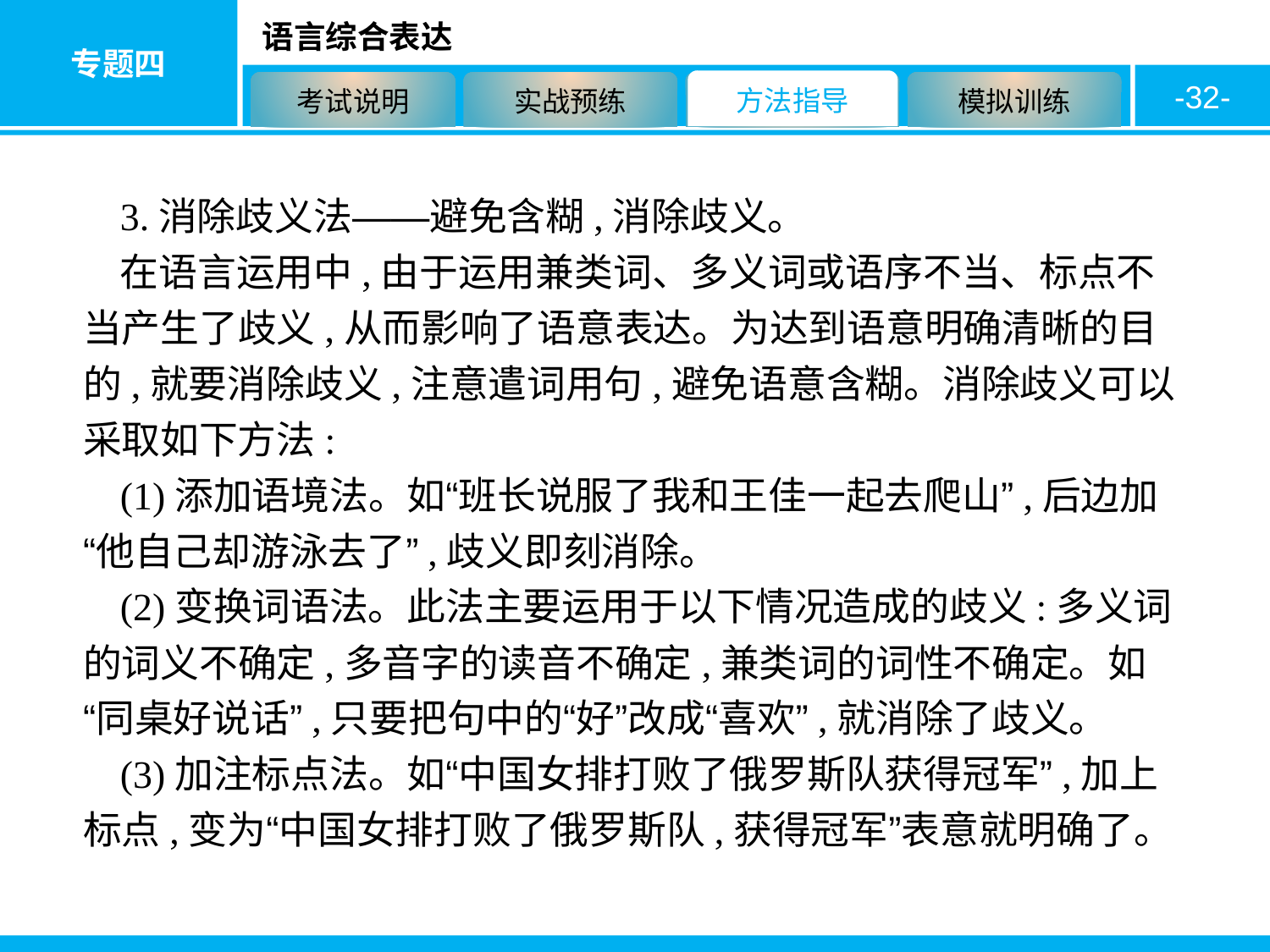

-32-
3.消除歧义法——避免含糊,消除歧义。
在语言运用中,由于运用兼类词、多义词或语序不当、标点不当产生了歧义,从而影响了语意表达。为达到语意明确清晰的目的,就要消除歧义,注意遣词用句,避免语意含糊。消除歧义可以采取如下方法:
(1)添加语境法。如“班长说服了我和王佳一起去爬山”,后边加“他自己却游泳去了”,歧义即刻消除。
(2)变换词语法。此法主要运用于以下情况造成的歧义:多义词的词义不确定,多音字的读音不确定,兼类词的词性不确定。如“同桌好说话”,只要把句中的“好”改成“喜欢”,就消除了歧义。
(3)加注标点法。如“中国女排打败了俄罗斯队获得冠军”,加上标点,变为“中国女排打败了俄罗斯队,获得冠军”表意就明确了。